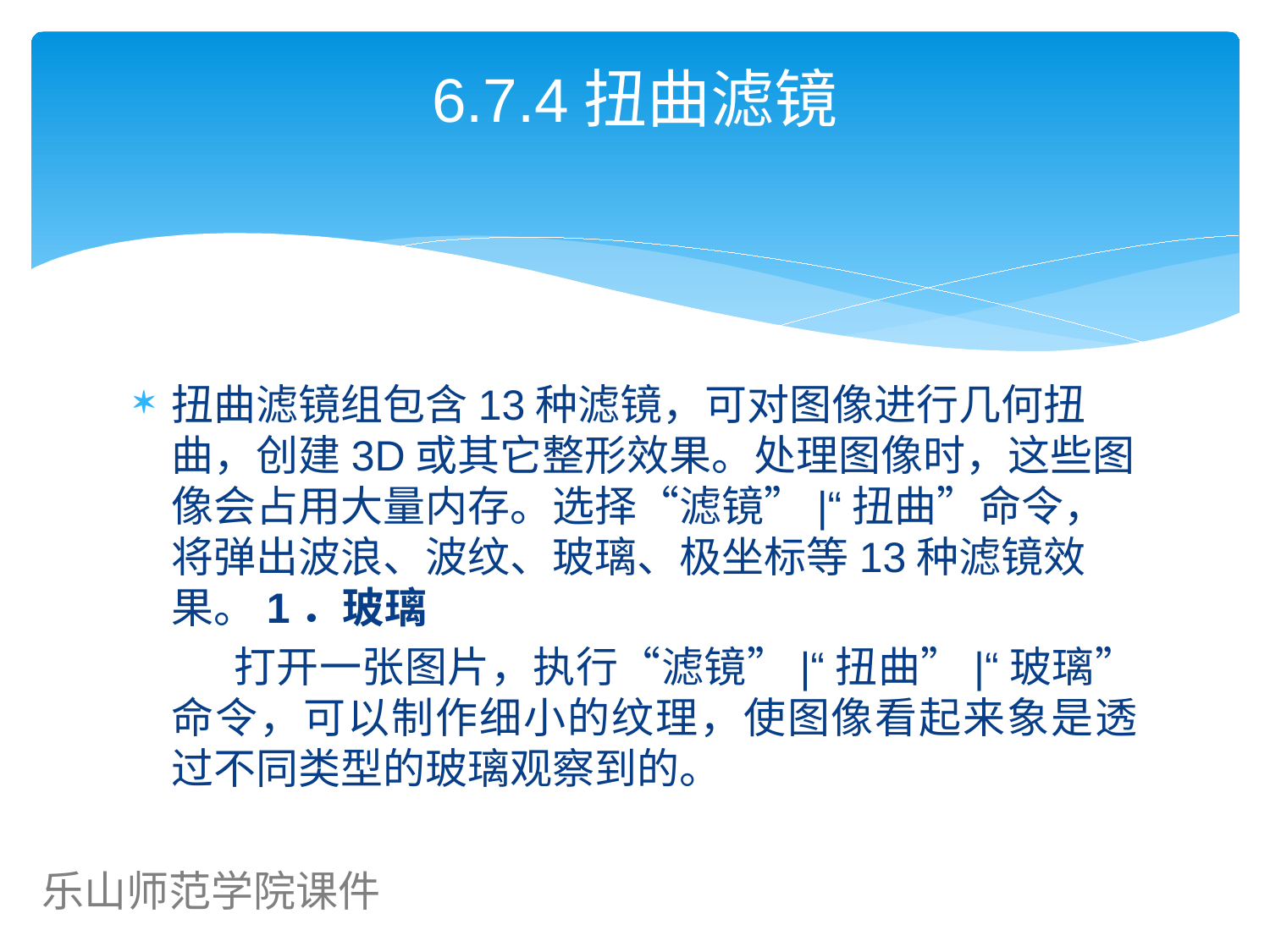

# 6.7.4扭曲滤镜
扭曲滤镜组包含13种滤镜，可对图像进行几何扭曲，创建3D或其它整形效果。处理图像时，这些图像会占用大量内存。选择“滤镜”|“扭曲”命令，将弹出波浪、波纹、玻璃、极坐标等13种滤镜效果。1．玻璃
         打开一张图片，执行“滤镜”|“扭曲”|“玻璃”命令，可以制作细小的纹理，使图像看起来象是透过不同类型的玻璃观察到的。